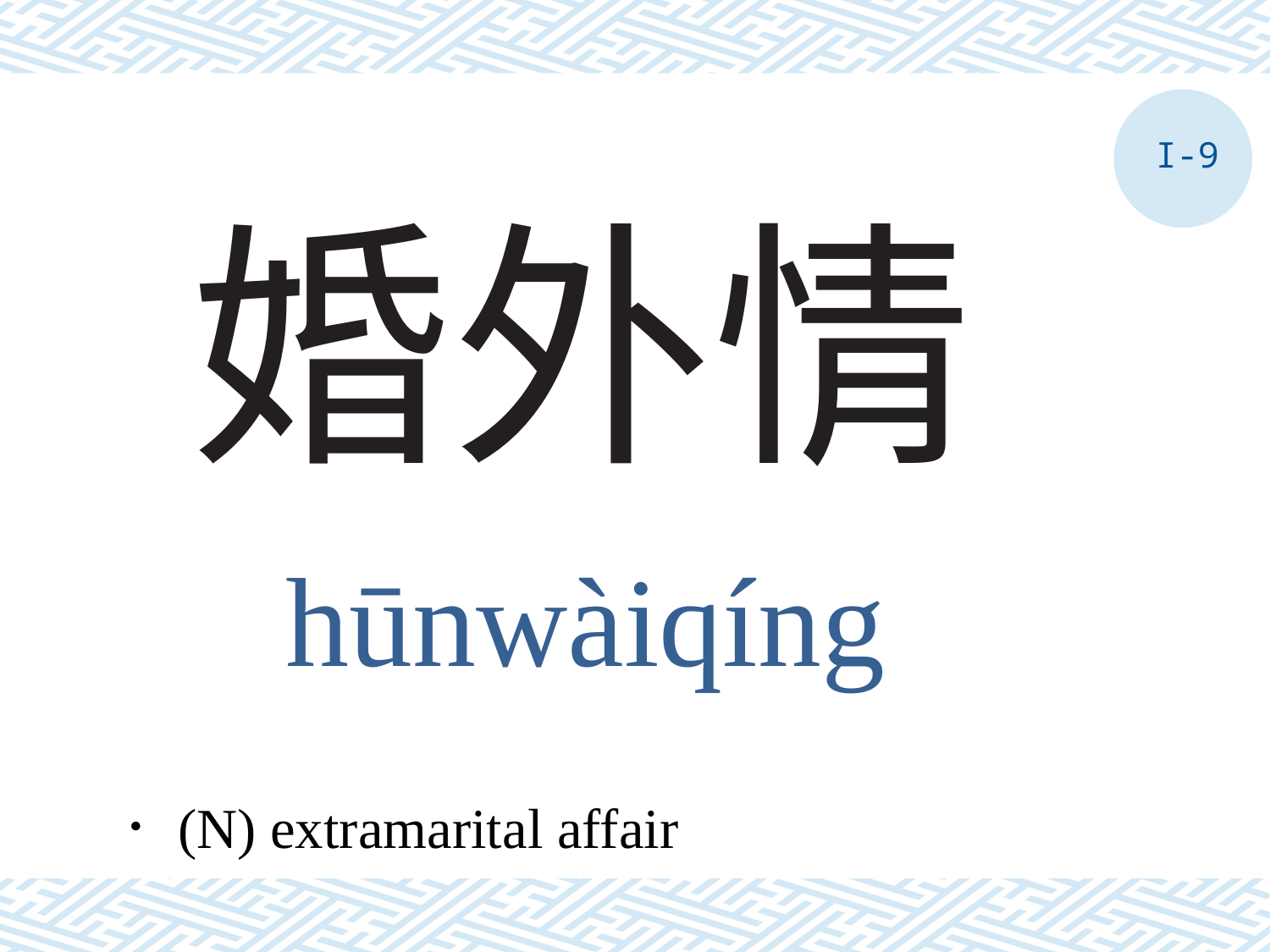

I-9

# 婚外情
hūnwàiqíng
．(N) extramarital affair